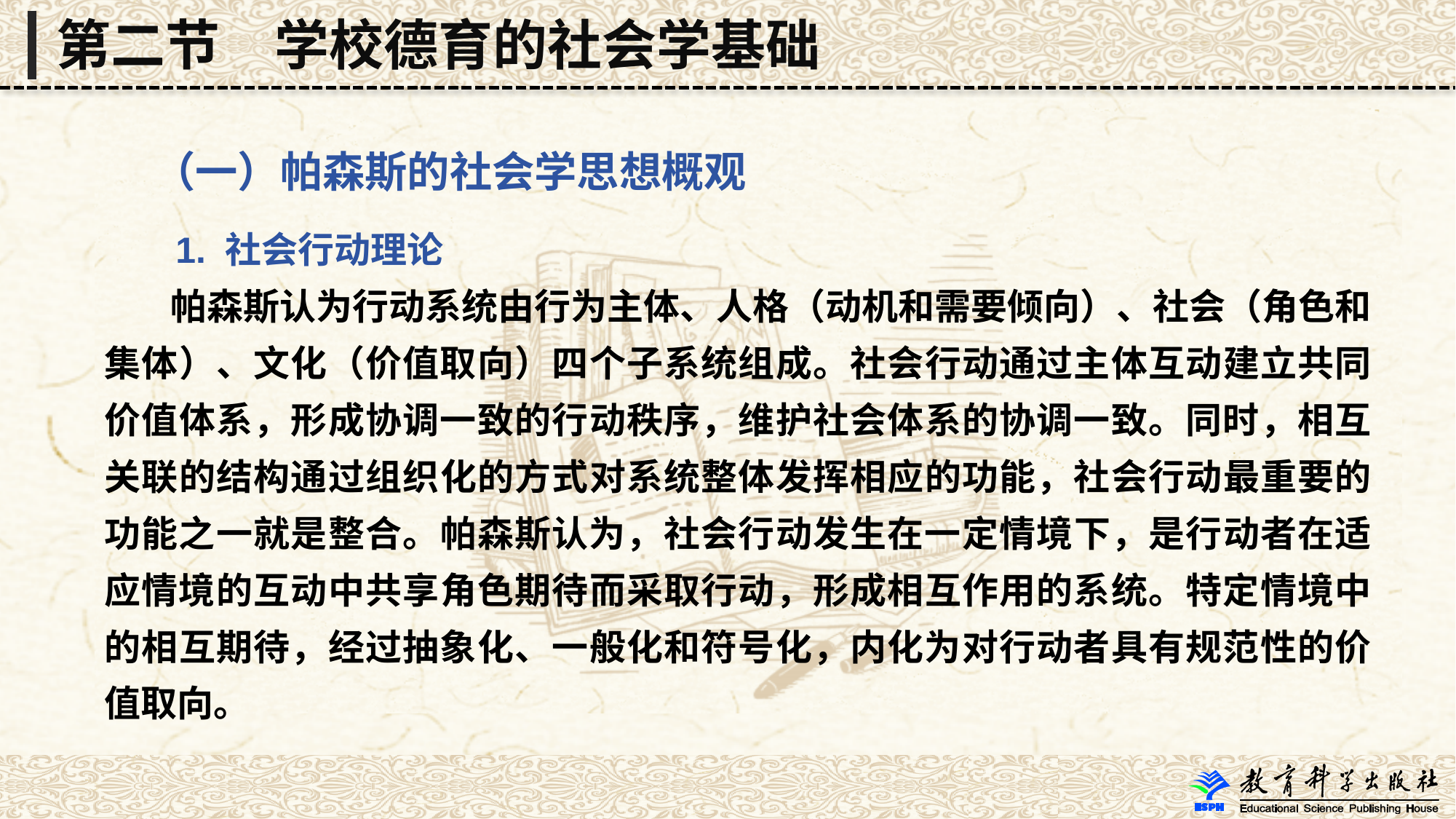

第二节　学校德育的社会学基础
    （一）帕森斯的社会学思想概观

       1. 社会行动理论
       帕森斯认为行动系统由行为主体、人格（动机和需要倾向）、社会（角色和集体）、文化（价值取向）四个子系统组成。社会行动通过主体互动建立共同价值体系，形成协调一致的行动秩序，维护社会体系的协调一致。同时，相互关联的结构通过组织化的方式对系统整体发挥相应的功能，社会行动最重要的功能之一就是整合。帕森斯认为，社会行动发生在一定情境下，是行动者在适应情境的互动中共享角色期待而采取行动，形成相互作用的系统。特定情境中的相互期待，经过抽象化、一般化和符号化，内化为对行动者具有规范性的价值取向。